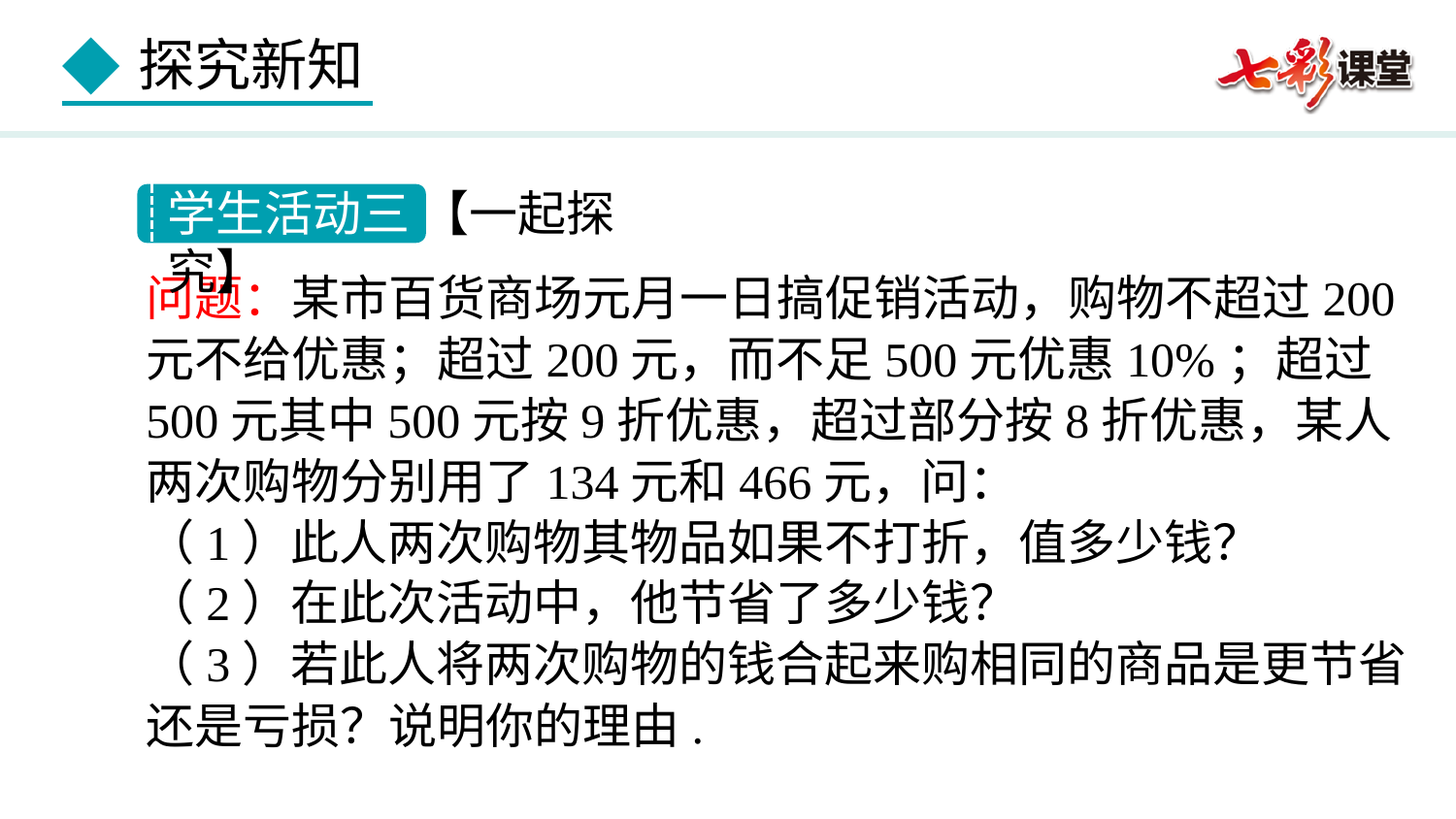

学生活动三 【一起探究】

问题：某市百货商场元月一日搞促销活动，购物不超过200元不给优惠；超过200元，而不足500元优惠10%；超过500元其中500元按9折优惠，超过部分按8折优惠，某人两次购物分别用了134元和466元，问：
（1）此人两次购物其物品如果不打折，值多少钱？
（2）在此次活动中，他节省了多少钱？
（3）若此人将两次购物的钱合起来购相同的商品是更节省还是亏损？说明你的理由.